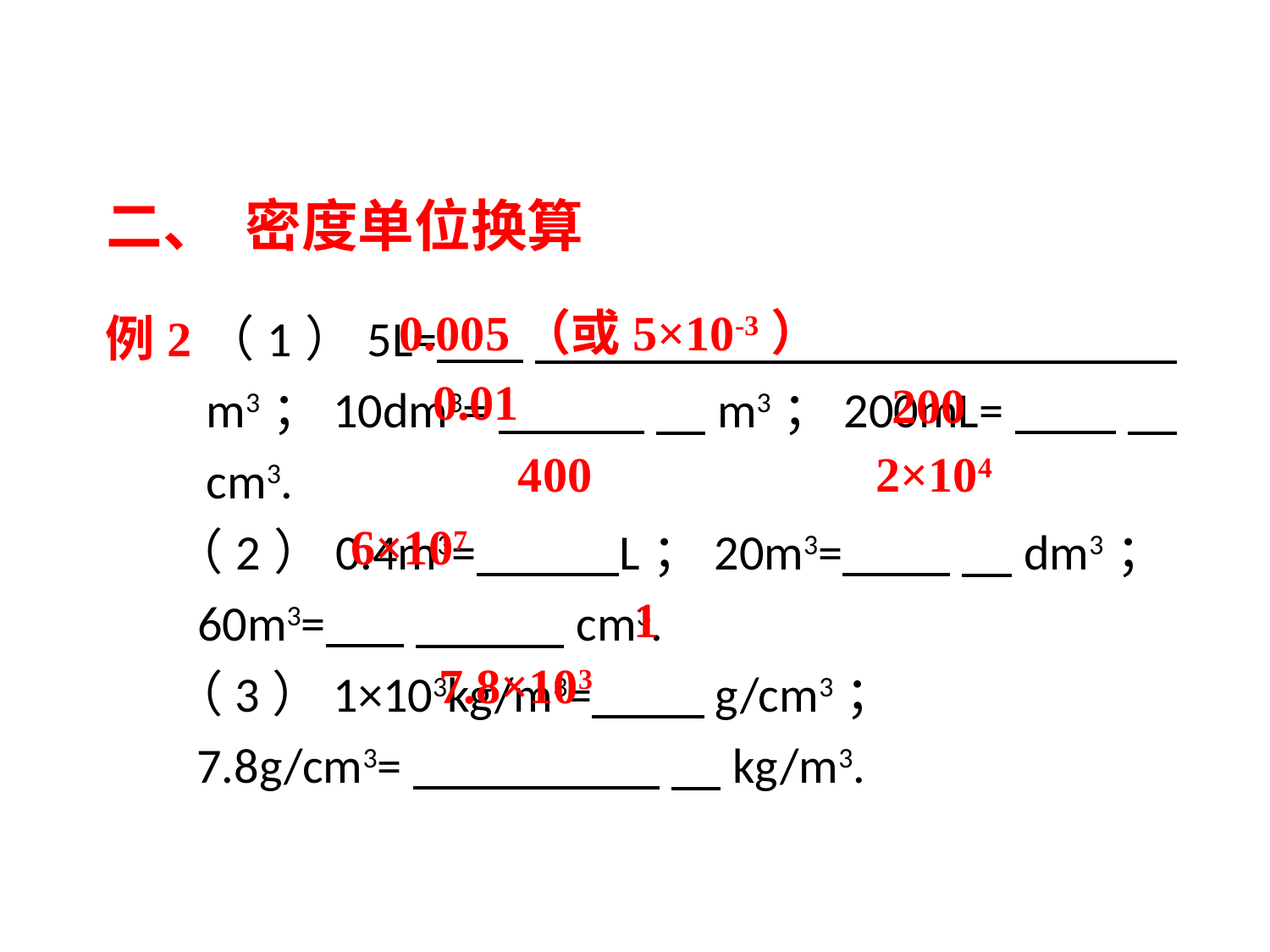

二、  密度单位换算
例2（1）5L=       　　　　　                                  m3；10dm3=              　m3；200mL=          　cm3.
（2）0.4m3=            L；20m3=         　dm3；60m3=       　         cm3.
（3）1×103kg/m3=           g/cm3；
  7.8g/cm3=                       　kg/m3.
0.005（或5×10-3）
0.01
200
400
2×104
6×107
1
7.8×103